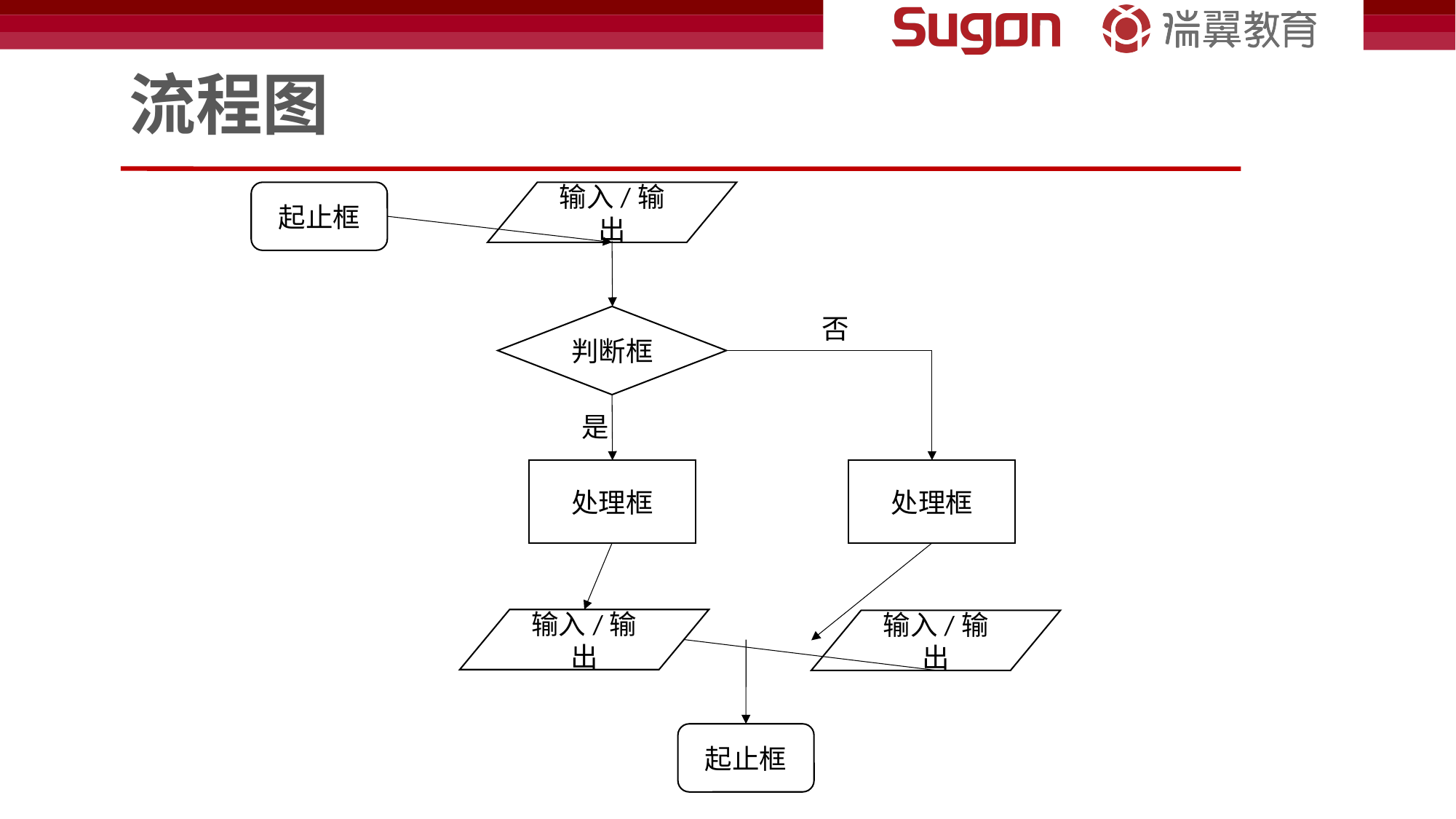

# 流程图
起止框
输入/输出
判断框
处理框
否
是
处理框
输入/输出
输入/输出
起止框